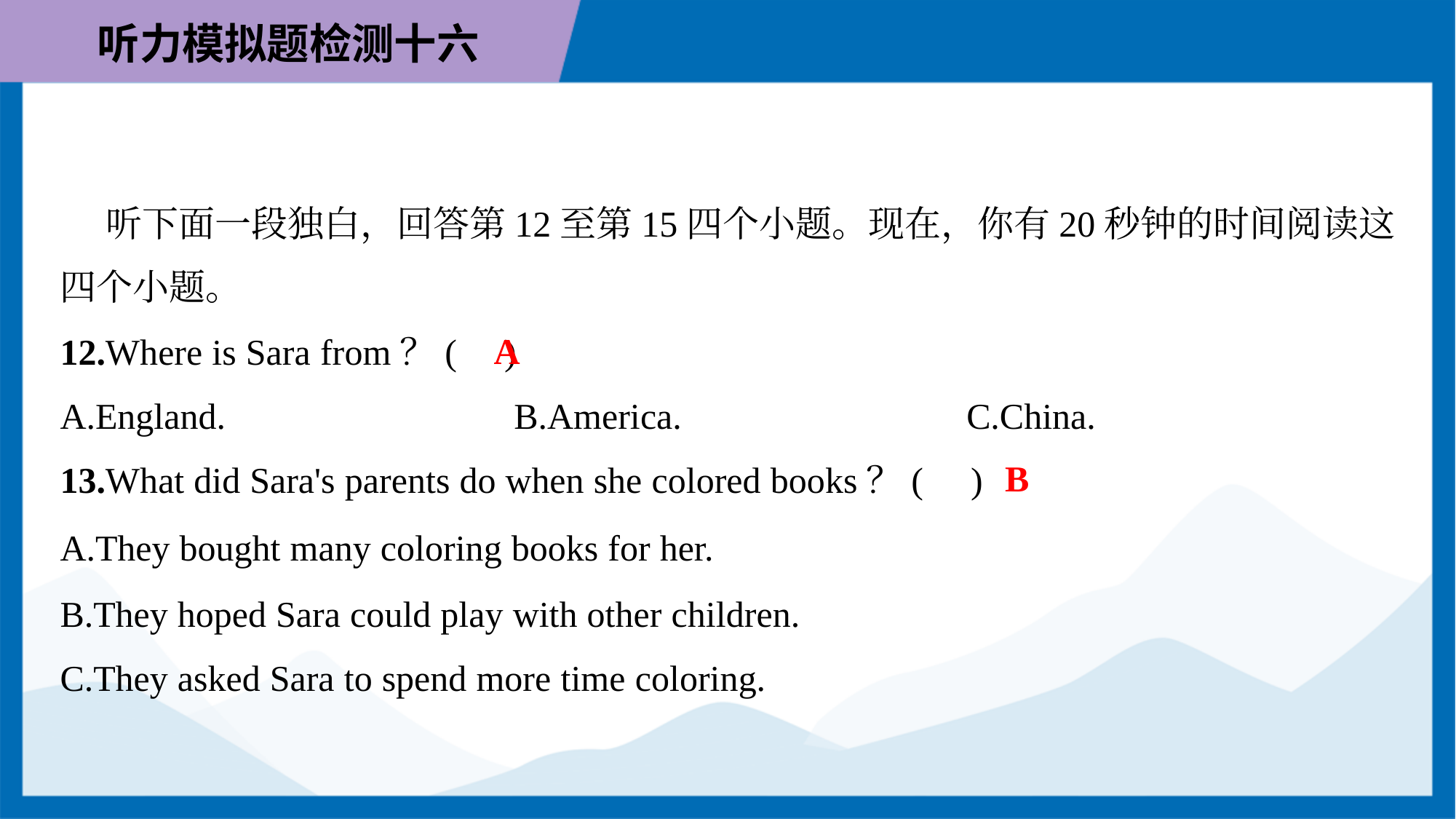

听下面一段独白，回答第12至第15四个小题。现在，你有20秒钟的时间阅读这
四个小题。
A
12.Where is Sara from？(     )
A.England.	B.America.	C.China.
B
13.What did Sara's parents do when she colored books？(     )
A.They bought many coloring books for her.
B.They hoped Sara could play with other children.
C.They asked Sara to spend more time coloring.